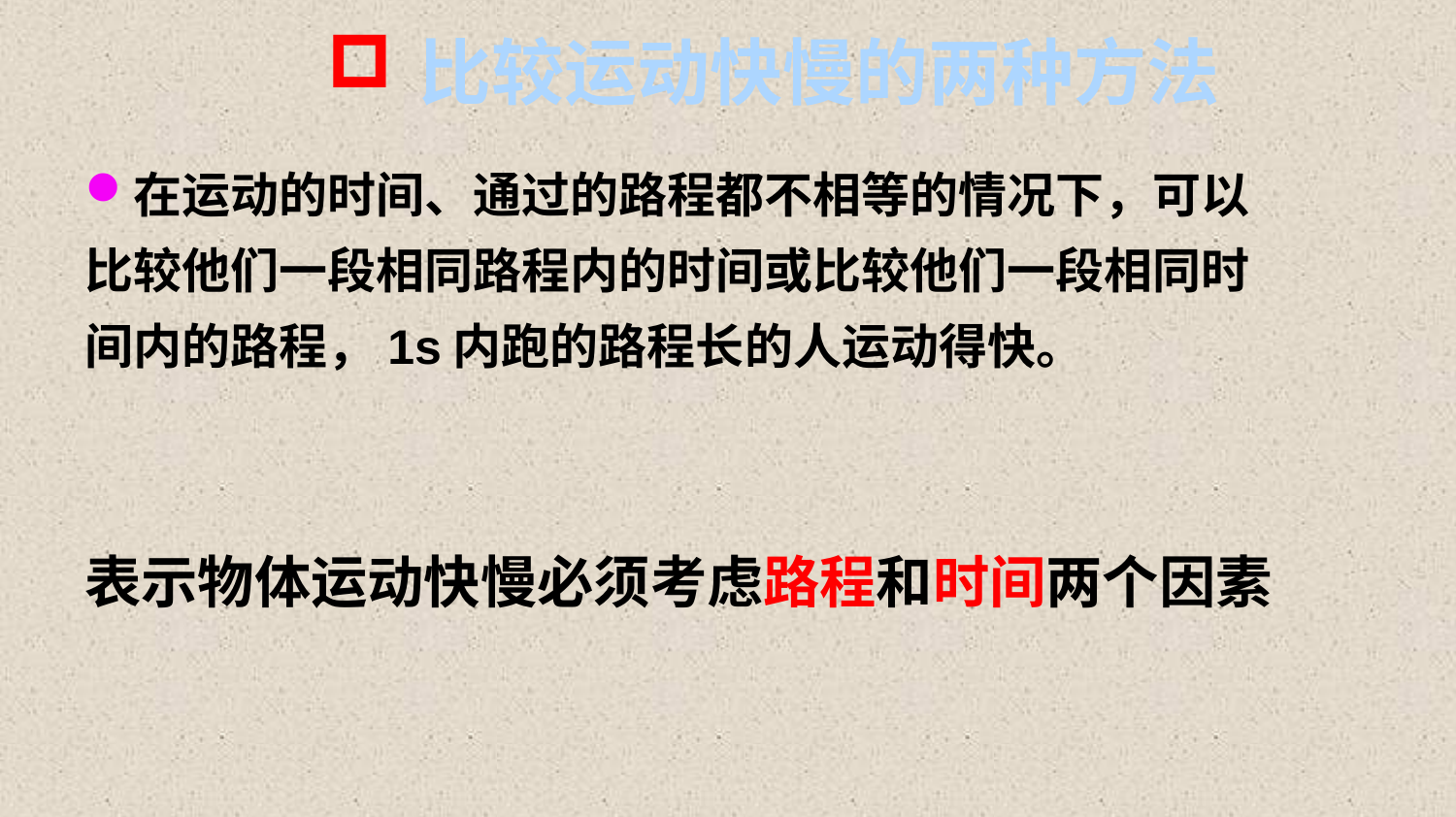

比较运动快慢的两种方法
在运动的时间、通过的路程都不相等的情况下，可以比较他们一段相同路程内的时间或比较他们一段相同时间内的路程，1s内跑的路程长的人运动得快。

表示物体运动快慢必须考虑路程和时间两个因素